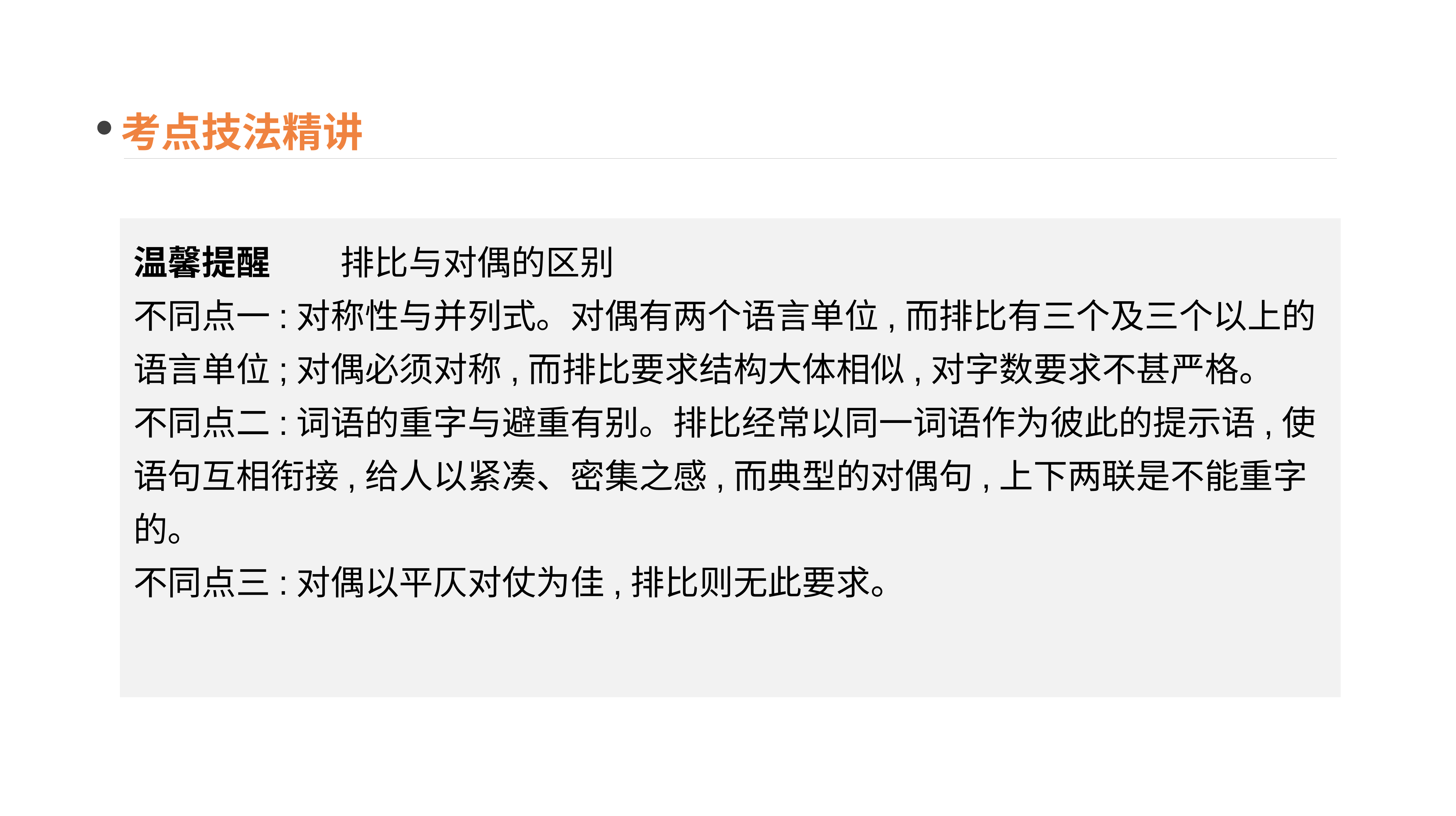

考点技法精讲

温馨提醒         排比与对偶的区别
不同点一:对称性与并列式。对偶有两个语言单位,而排比有三个及三个以上的语言单位;对偶必须对称,而排比要求结构大体相似,对字数要求不甚严格。
不同点二:词语的重字与避重有别。排比经常以同一词语作为彼此的提示语,使语句互相衔接,给人以紧凑、密集之感,而典型的对偶句,上下两联是不能重字的。
不同点三:对偶以平仄对仗为佳,排比则无此要求。